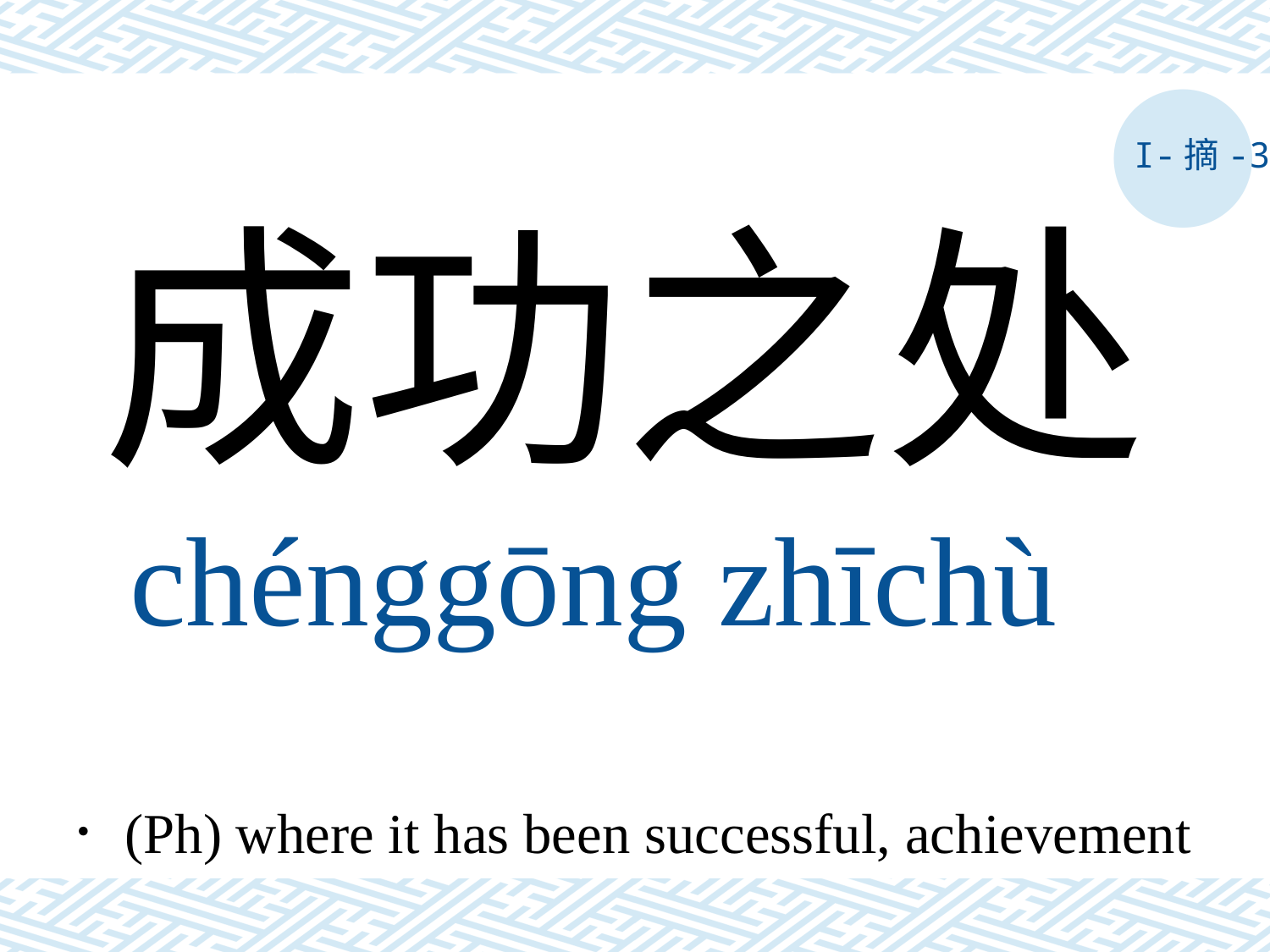

I-摘-3

成功之处
chénggōng zhīchù
．(Ph) where it has been successful, achievement